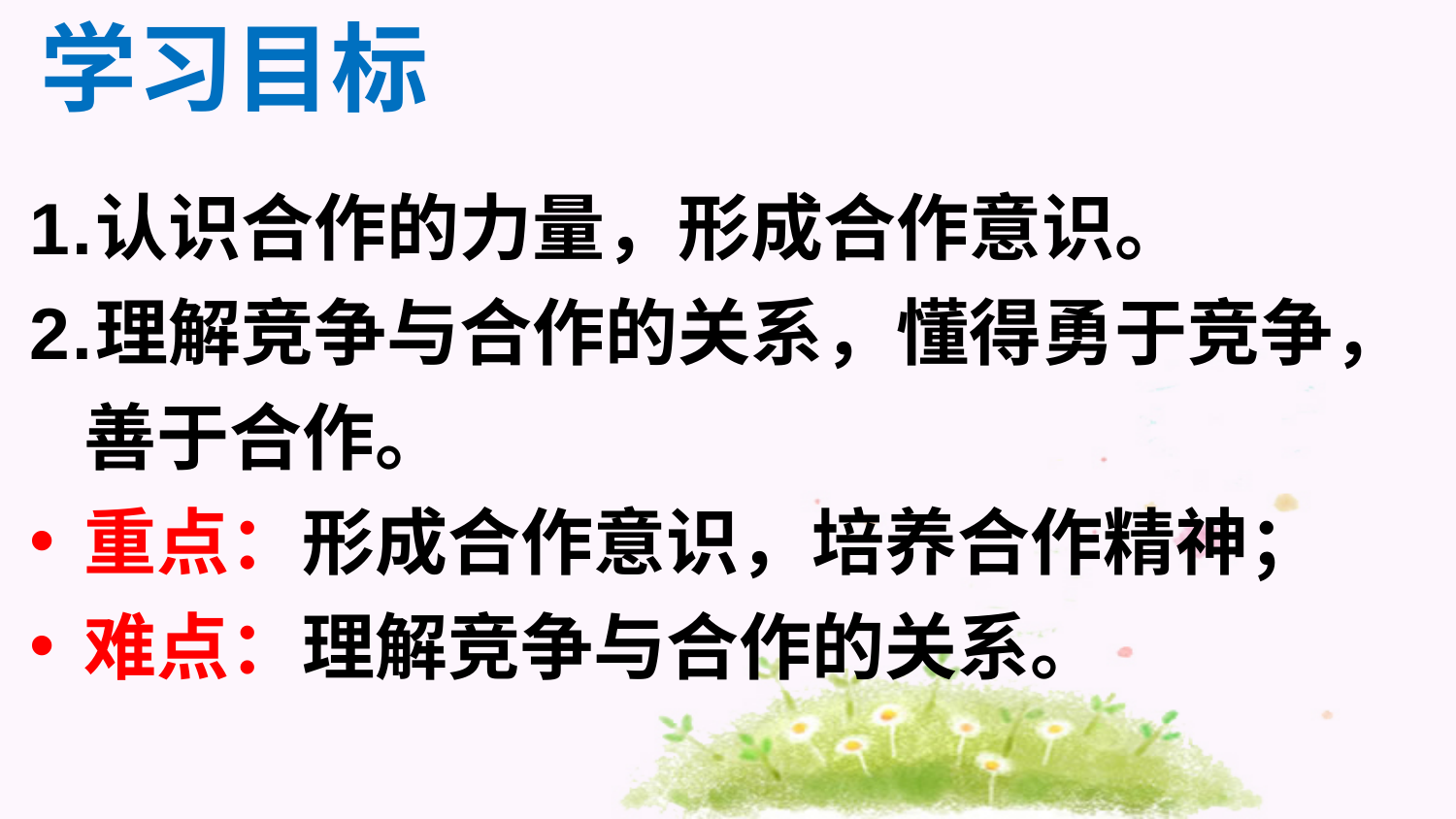

学习目标
认识合作的力量，形成合作意识。
理解竞争与合作的关系，懂得勇于竞争，善于合作。
重点：形成合作意识，培养合作精神；
难点：理解竞争与合作的关系。